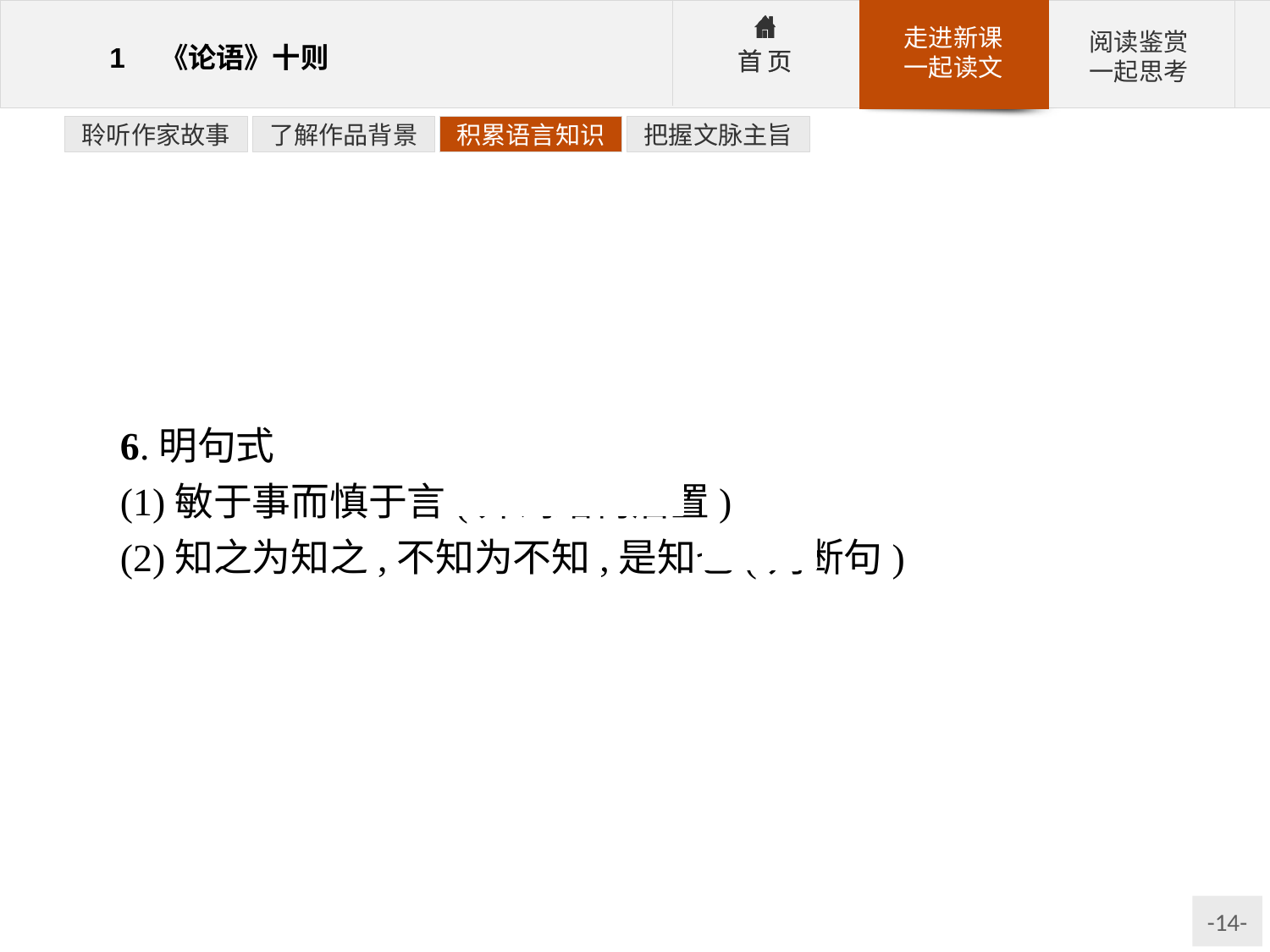

聆听作家故事
了解作品背景
积累语言知识
把握文脉主旨
6.明句式
(1)敏于事而慎于言(介词结构后置)
(2)知之为知之,不知为不知,是知也(判断句)